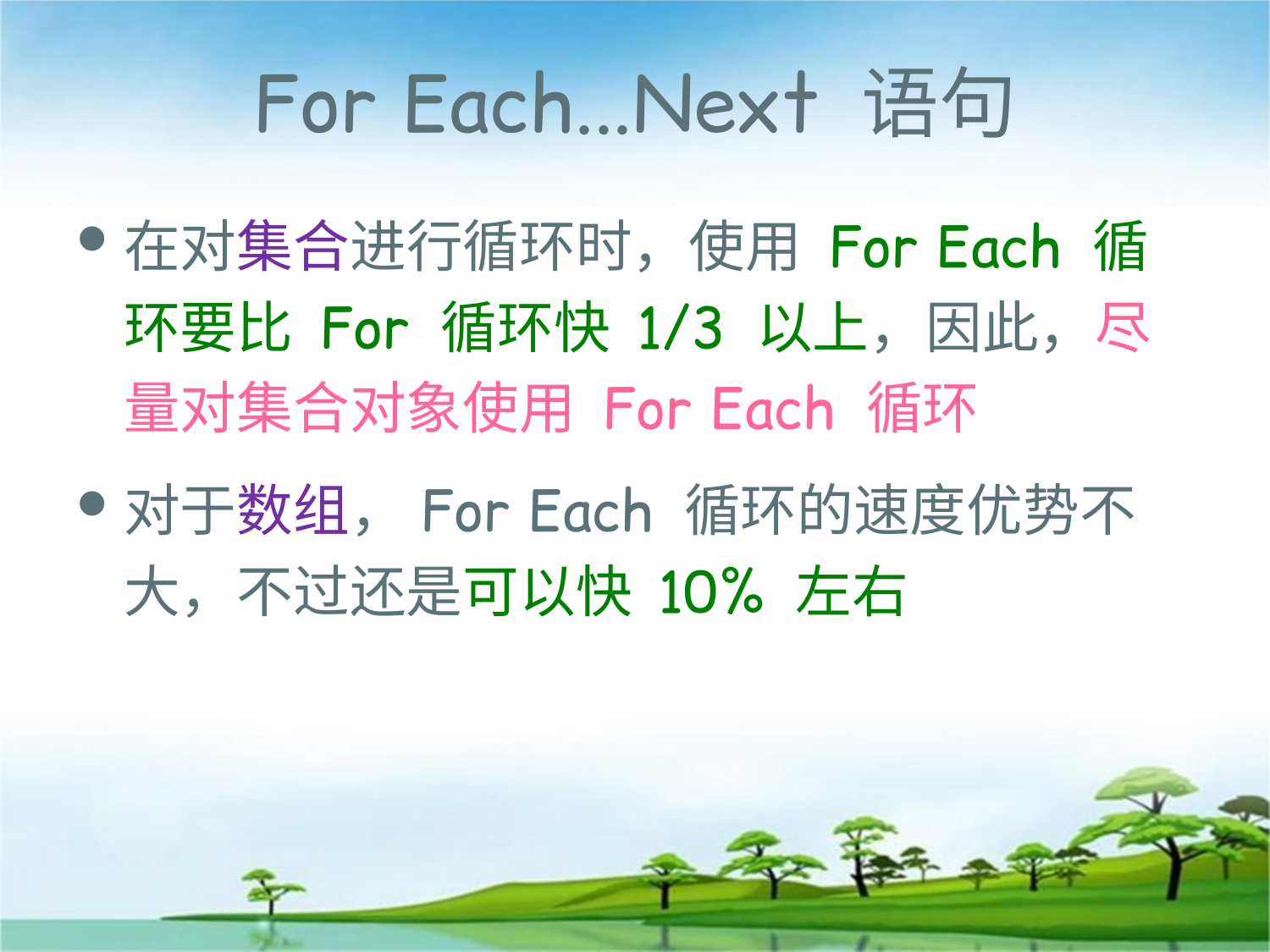

# For Each...Next 语句
在对集合进行循环时，使用 For Each 循环要比 For 循环快 1/3 以上，因此，尽量对集合对象使用 For Each 循环
对于数组，For Each 循环的速度优势不大，不过还是可以快 10% 左右